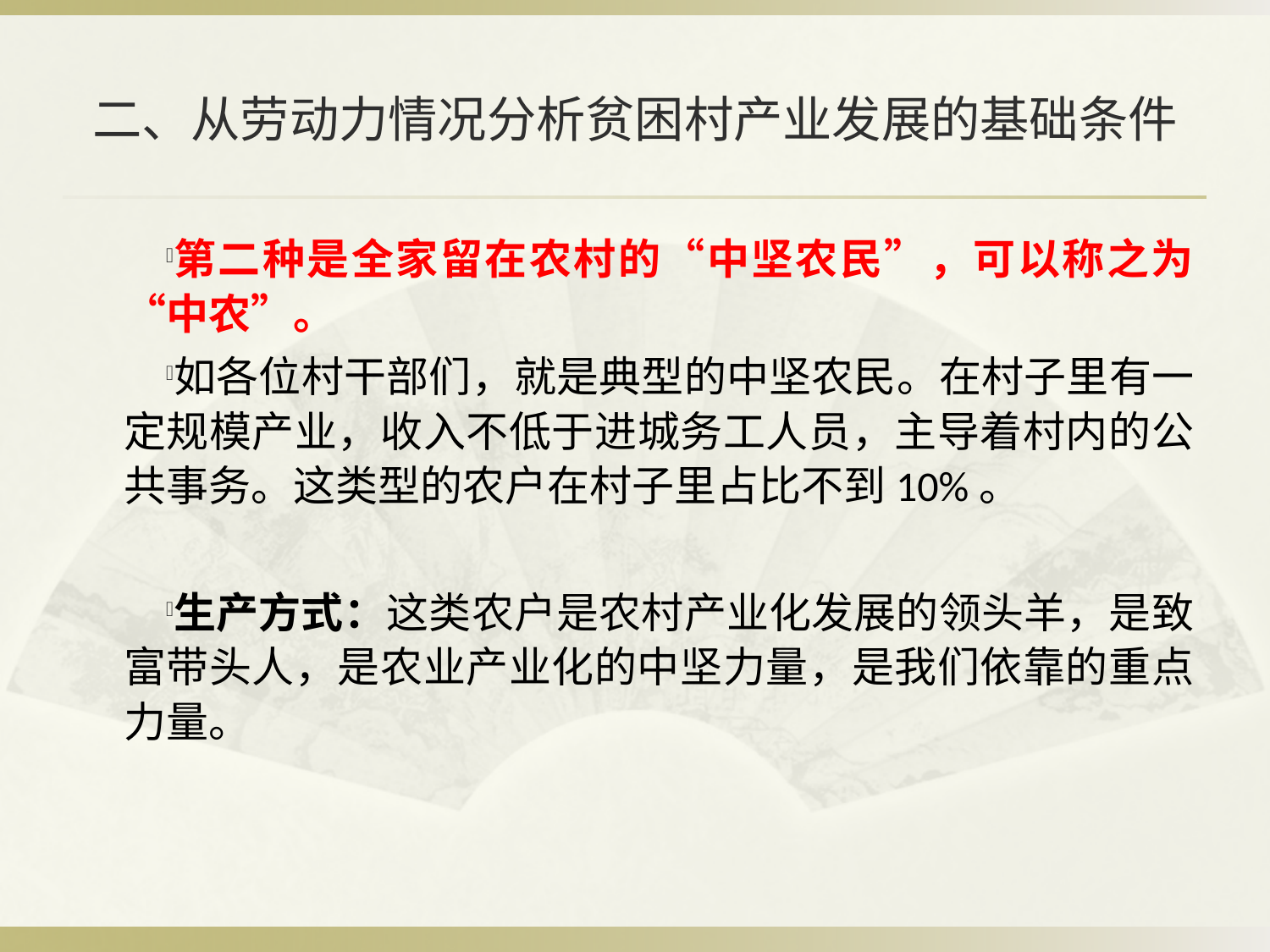

# 二、从劳动力情况分析贫困村产业发展的基础条件
第二种是全家留在农村的“中坚农民”，可以称之为“中农”。
如各位村干部们，就是典型的中坚农民。在村子里有一定规模产业，收入不低于进城务工人员，主导着村内的公共事务。这类型的农户在村子里占比不到10%。

生产方式：这类农户是农村产业化发展的领头羊，是致富带头人，是农业产业化的中坚力量，是我们依靠的重点力量。